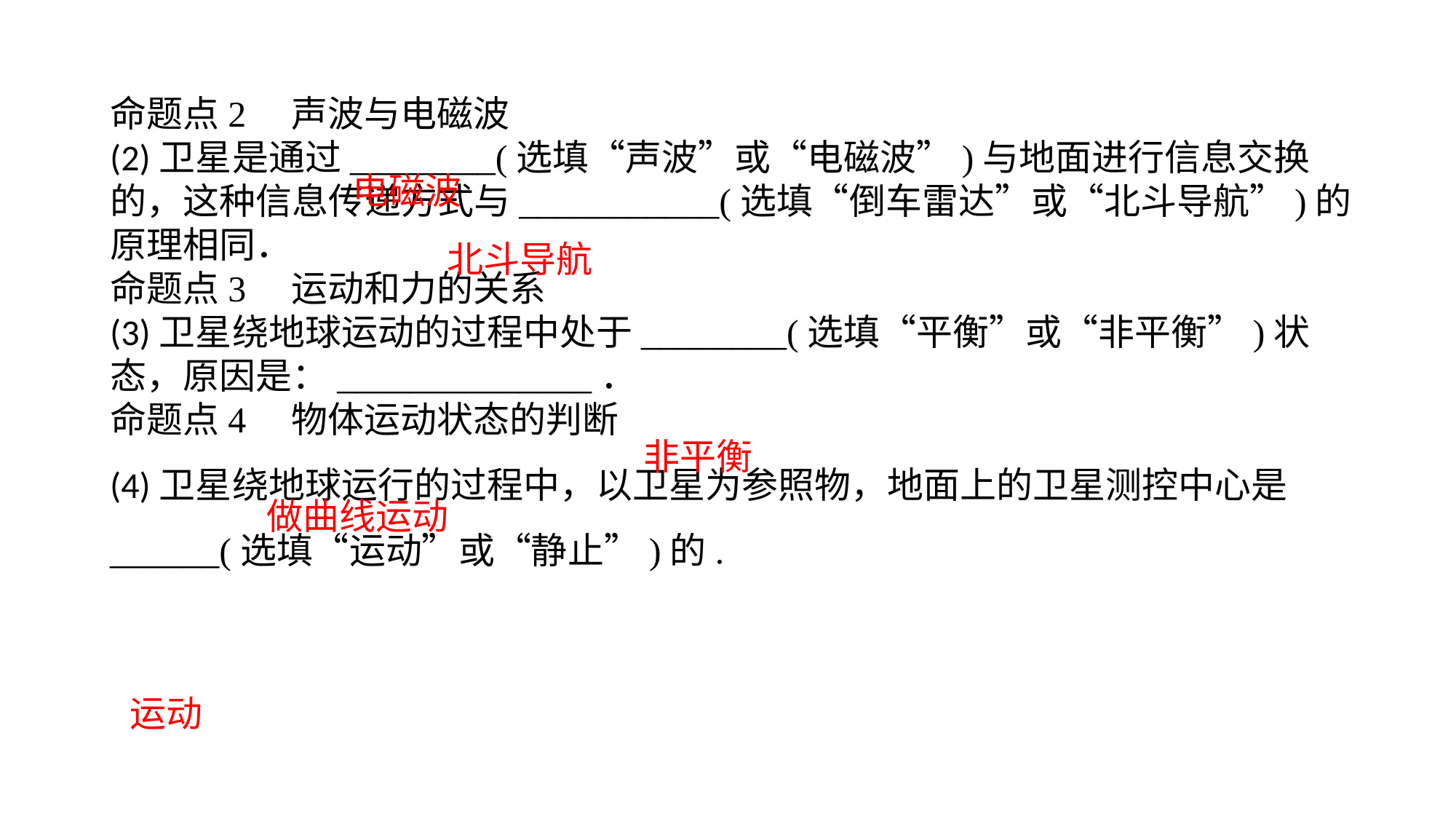

命题点2　声波与电磁波(2)卫星是通过________(选填“声波”或“电磁波”)与地面进行信息交换的，这种信息传递方式与___________(选填“倒车雷达”或“北斗导航”)的原理相同．命题点3　运动和力的关系(3)卫星绕地球运动的过程中处于________(选填“平衡”或“非平衡”)状态，原因是：______________．命题点4　物体运动状态的判断(4)卫星绕地球运行的过程中，以卫星为参照物，地面上的卫星测控中心是______(选填“运动”或“静止”)的.
电磁波
北斗导航
非平衡
做曲线运动
运动